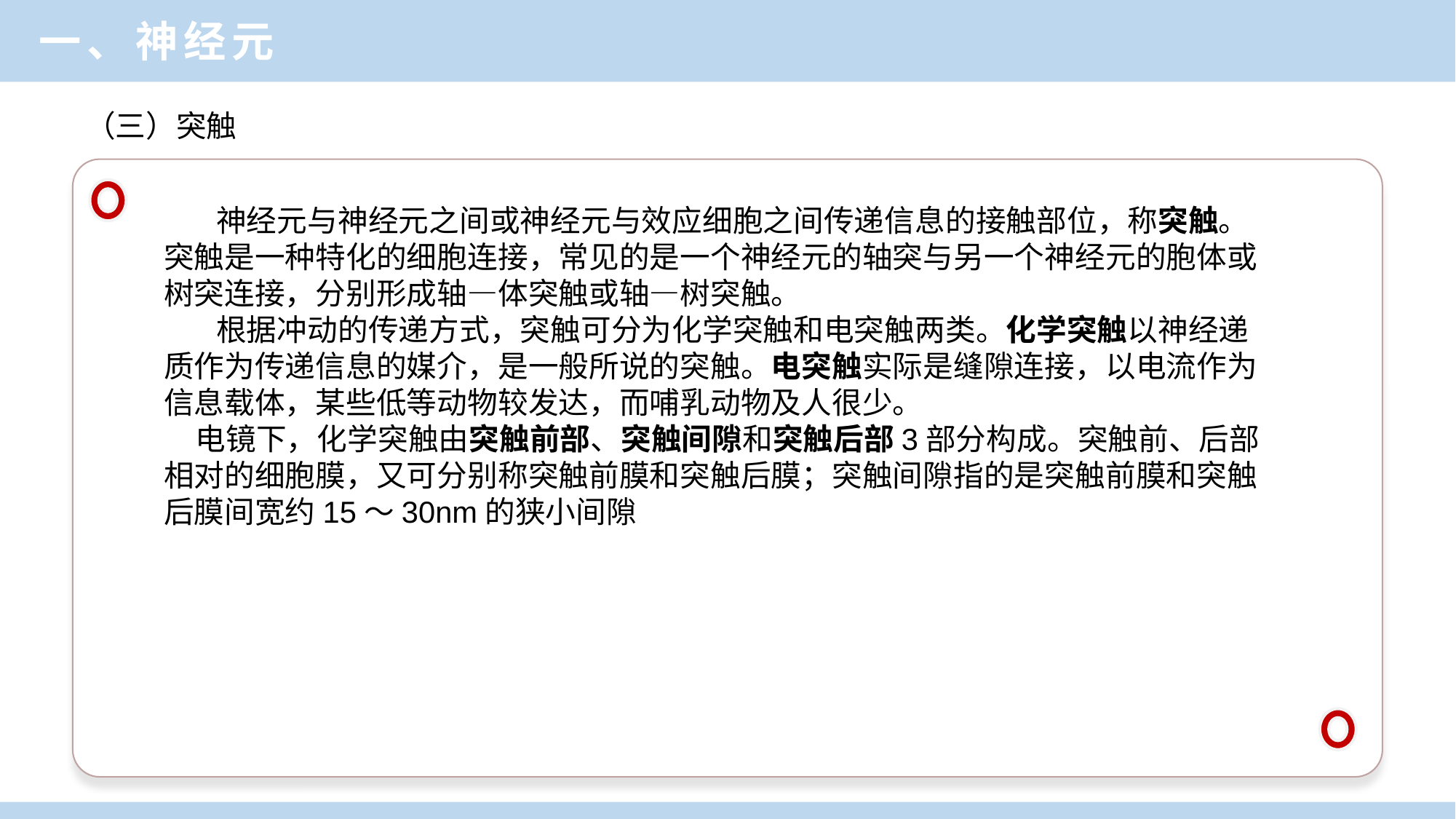

一、神经元
（三）突触

  神经元与神经元之间或神经元与效应细胞之间传递信息的接触部位，称突触。突触是一种特化的细胞连接，常见的是一个神经元的轴突与另一个神经元的胞体或树突连接，分别形成轴—体突触或轴—树突触。
  根据冲动的传递方式，突触可分为化学突触和电突触两类。化学突触以神经递质作为传递信息的媒介，是一般所说的突触。电突触实际是缝隙连接，以电流作为信息载体，某些低等动物较发达，而哺乳动物及人很少。
电镜下，化学突触由突触前部、突触间隙和突触后部3部分构成。突触前、后部相对的细胞膜，又可分别称突触前膜和突触后膜；突触间隙指的是突触前膜和突触后膜间宽约15～30nm的狭小间隙